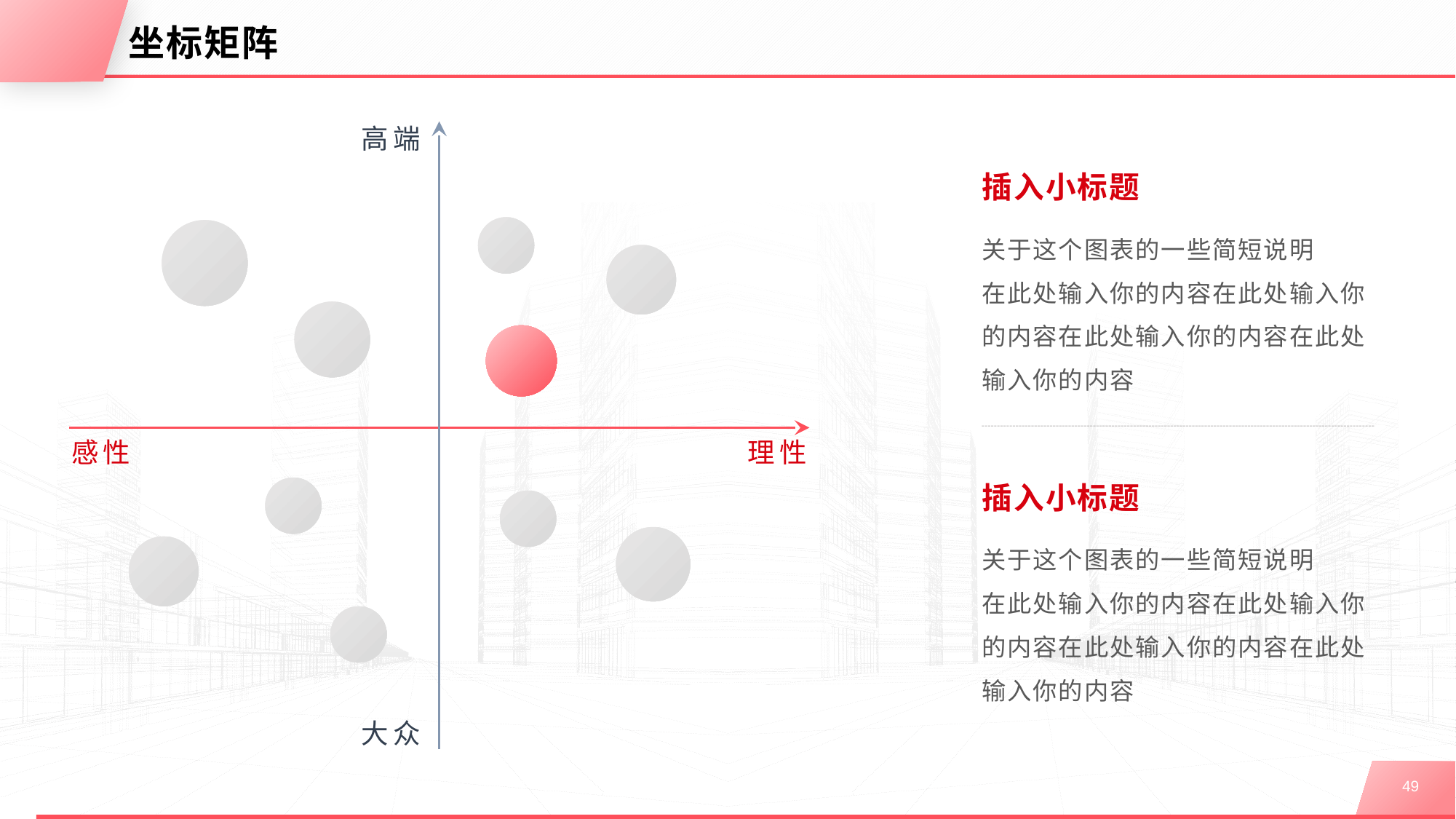

# 坐标矩阵
高端
插入小标题

关于这个图表的一些简短说明
在此处输入你的内容在此处输入你的内容在此处输入你的内容在此处输入你的内容

感性
理性
插入小标题

关于这个图表的一些简短说明
在此处输入你的内容在此处输入你的内容在此处输入你的内容在此处输入你的内容

大众
49